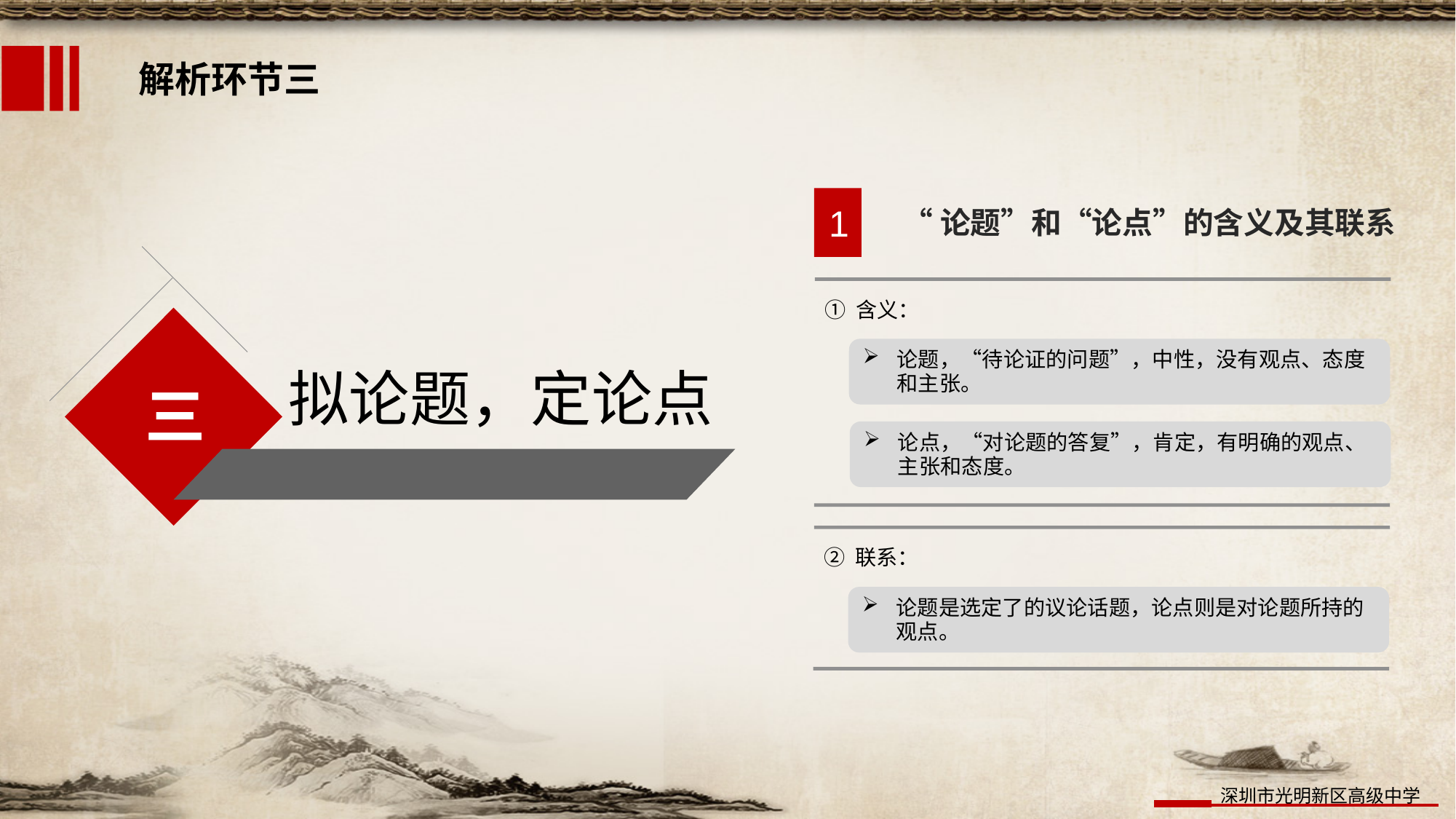

解析环节三

1
“论题”和“论点”的含义及其联系

拟论题，定论点
三

① 含义：

论题，“待论证的问题”，中性，没有观点、态度和主张。
论点，“对论题的答复”，肯定，有明确的观点、主张和态度。

② 联系：

论题是选定了的议论话题，论点则是对论题所持的观点。